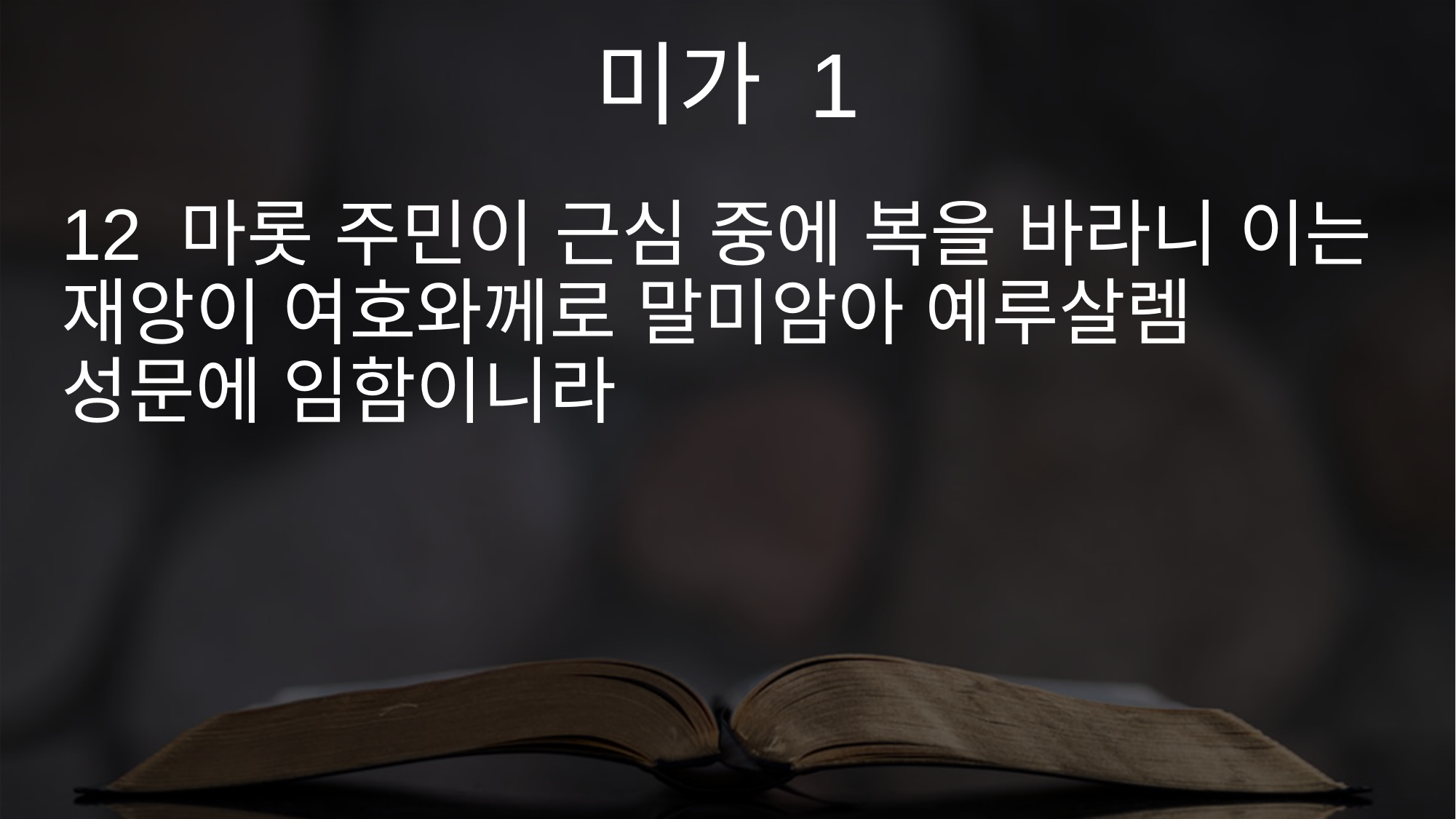

미가 1
12 마롯 주민이 근심 중에 복을 바라니 이는 재앙이 여호와께로 말미암아 예루살렘 성문에 임함이니라